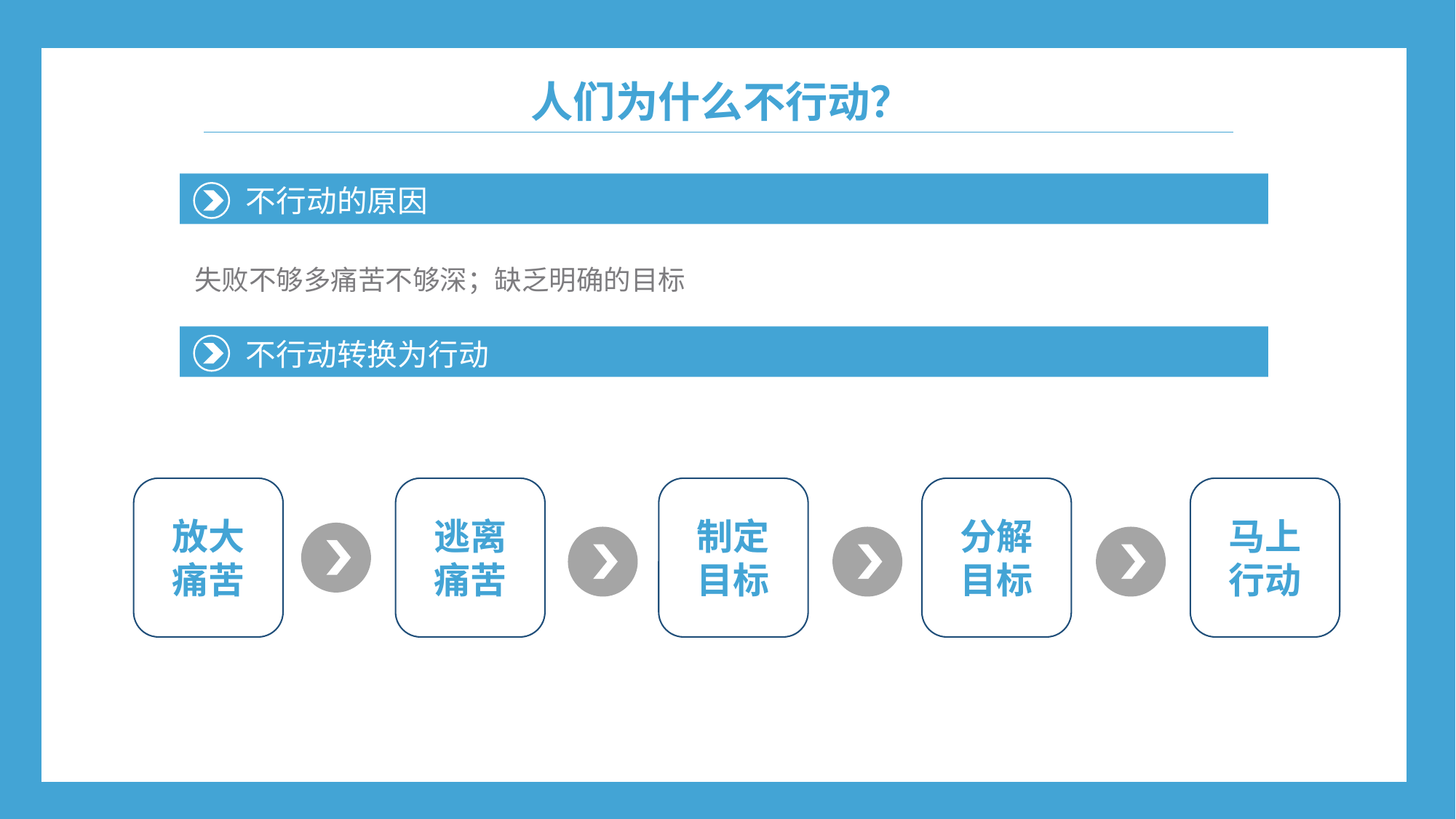

人们为什么不行动？

不行动的原因

失败不够多痛苦不够深；缺乏明确的目标

不行动转换为行动

放大
痛苦
逃离
痛苦
制定
目标
分解
目标
马上
行动